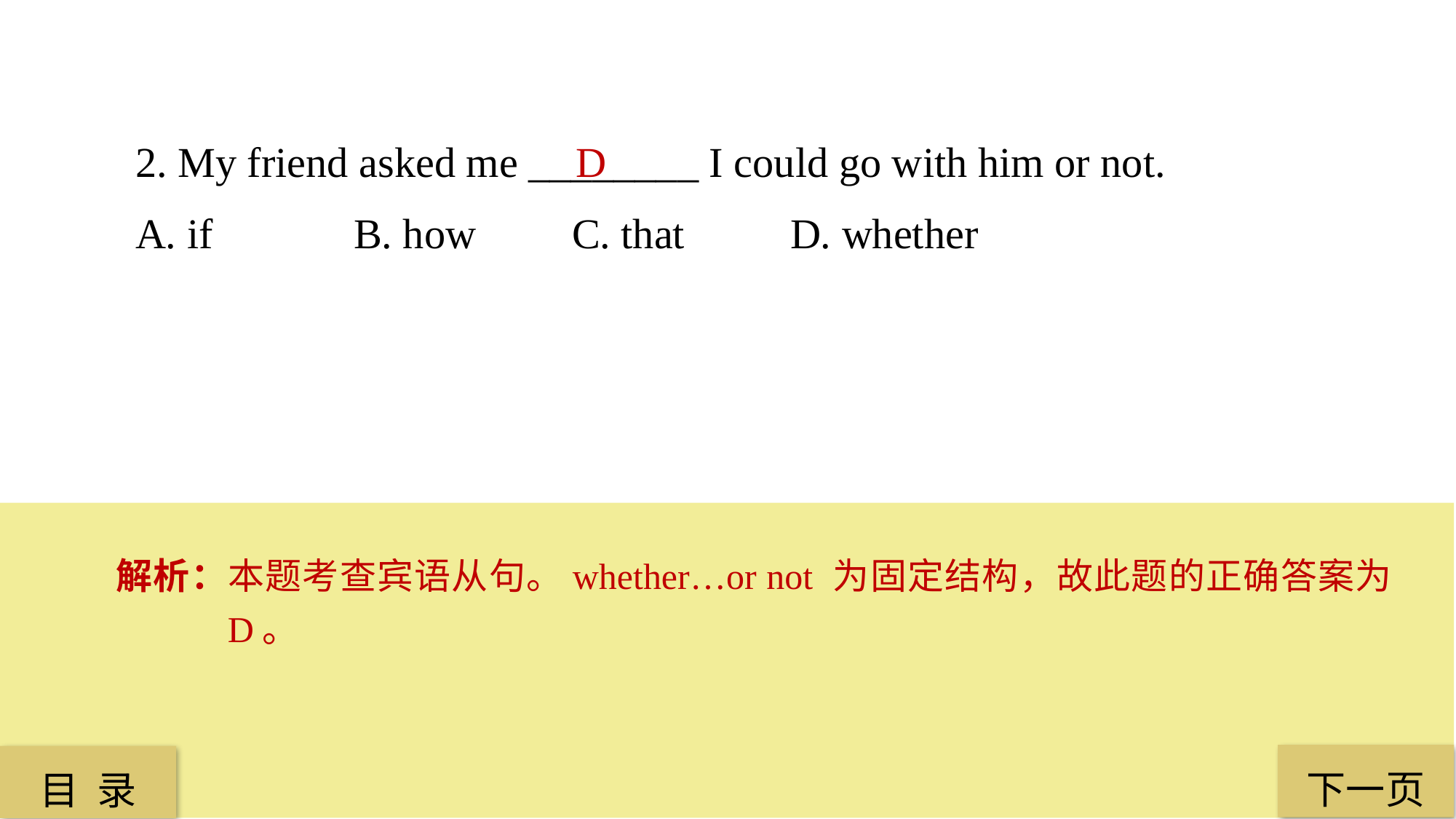

2. My friend asked me ________ I could go with him or not.
A. if 		B. how 	C. that 	D. whether
D
解析：本题考查宾语从句。whether…or not 为固定结构，故此题的正确答案为 D。